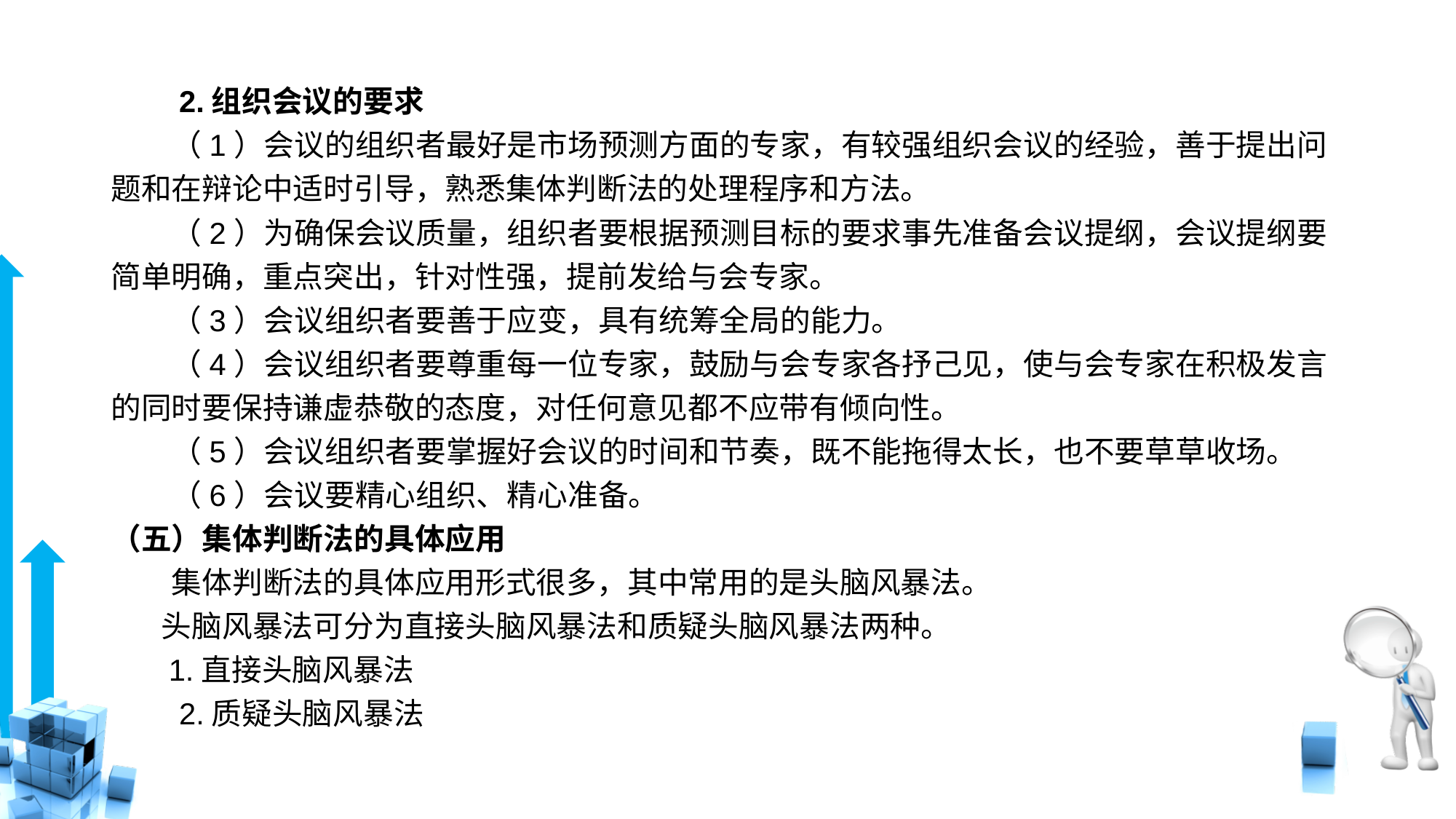

# 2.组织会议的要求
　　（1）会议的组织者最好是市场预测方面的专家，有较强组织会议的经验，善于提出问题和在辩论中适时引导，熟悉集体判断法的处理程序和方法。
　　（2）为确保会议质量，组织者要根据预测目标的要求事先准备会议提纲，会议提纲要简单明确，重点突出，针对性强，提前发给与会专家。
　　（3）会议组织者要善于应变，具有统筹全局的能力。
　　（4）会议组织者要尊重每一位专家，鼓励与会专家各抒己见，使与会专家在积极发言的同时要保持谦虚恭敬的态度，对任何意见都不应带有倾向性。
　　（5）会议组织者要掌握好会议的时间和节奏，既不能拖得太长，也不要草草收场。
　　（6）会议要精心组织、精心准备。
（五）集体判断法的具体应用
　　集体判断法的具体应用形式很多，其中常用的是头脑风暴法。
　   头脑风暴法可分为直接头脑风暴法和质疑头脑风暴法两种。
　   1.直接头脑风暴法
　　2.质疑头脑风暴法